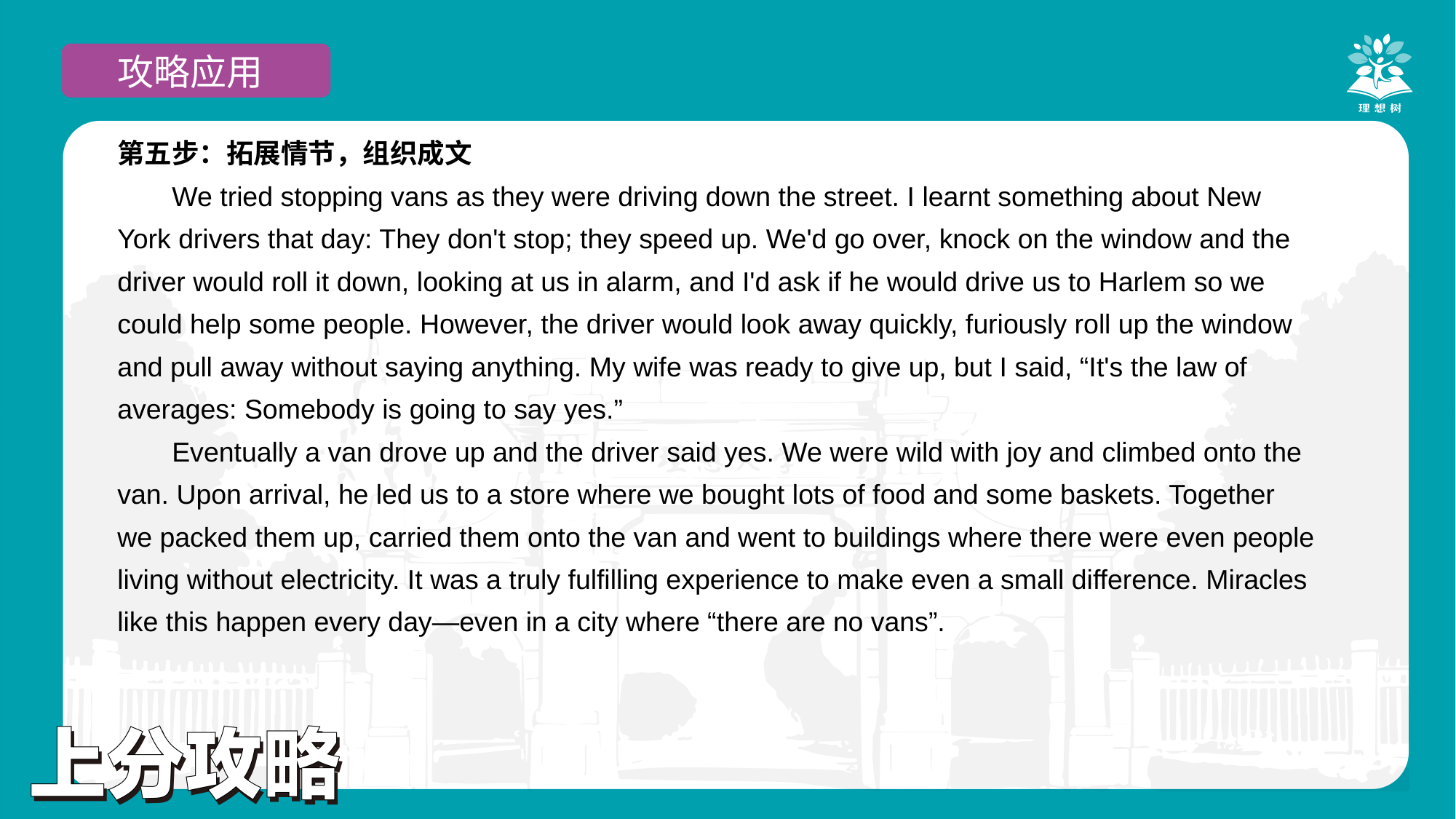

攻略应用
第五步：拓展情节，组织成文
We tried stopping vans as they were driving down the street. I learnt something about New York drivers that day: They don't stop; they speed up. We'd go over, knock on the window and the driver would roll it down, looking at us in alarm, and I'd ask if he would drive us to Harlem so we could help some people. However, the driver would look away quickly, furiously roll up the window and pull away without saying anything. My wife was ready to give up, but I said, “It's the law of averages: Somebody is going to say yes.”
Eventually a van drove up and the driver said yes. We were wild with joy and climbed onto the van. Upon arrival, he led us to a store where we bought lots of food and some baskets. Together we packed them up, carried them onto the van and went to buildings where there were even people living without electricity. It was a truly fulfilling experience to make even a small difference. Miracles like this happen every day—even in a city where “there are no vans”.